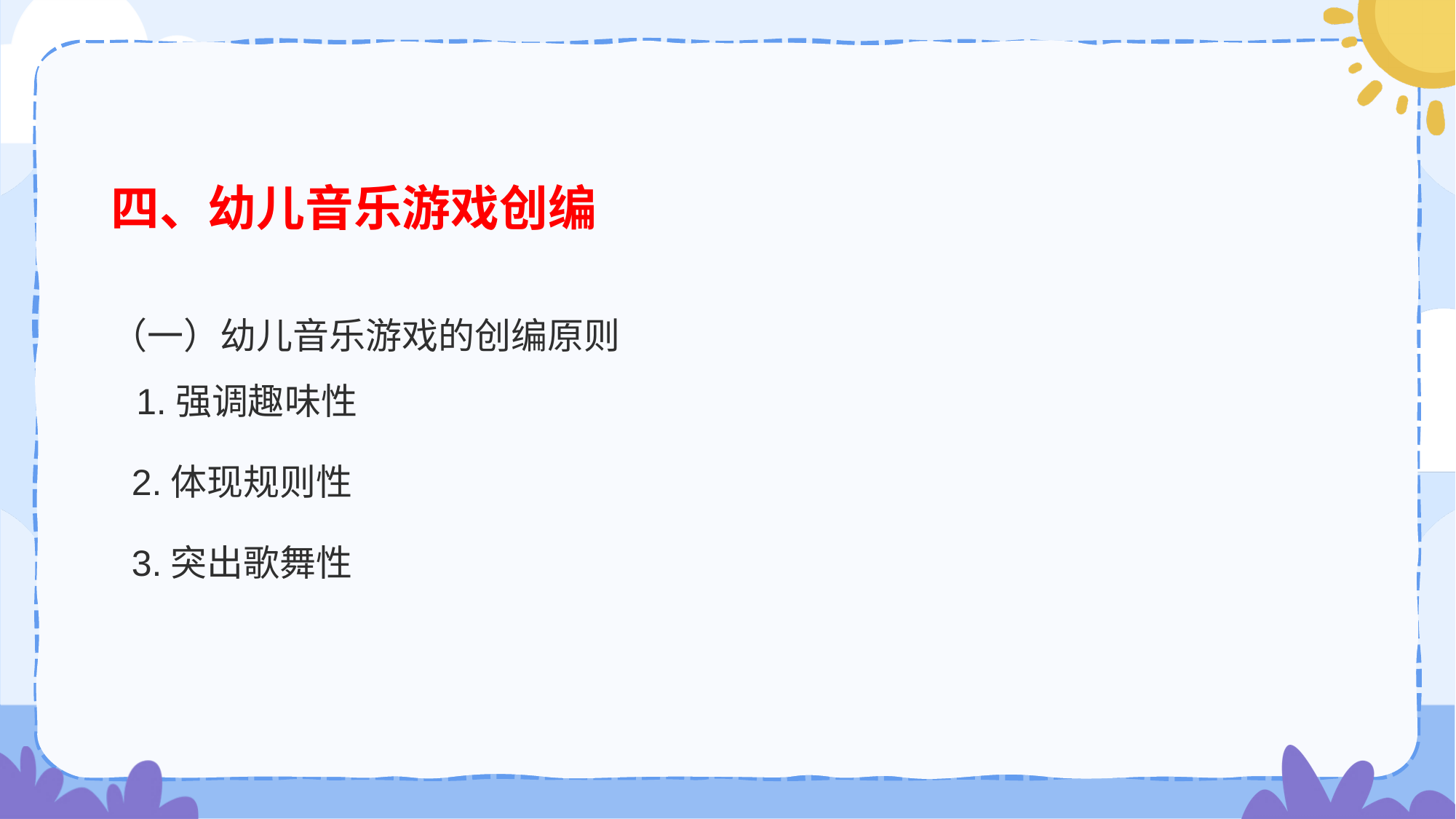

四、幼儿音乐游戏创编
（一）幼儿音乐游戏的创编原则
  1.强调趣味性
  2.体现规则性
  3.突出歌舞性